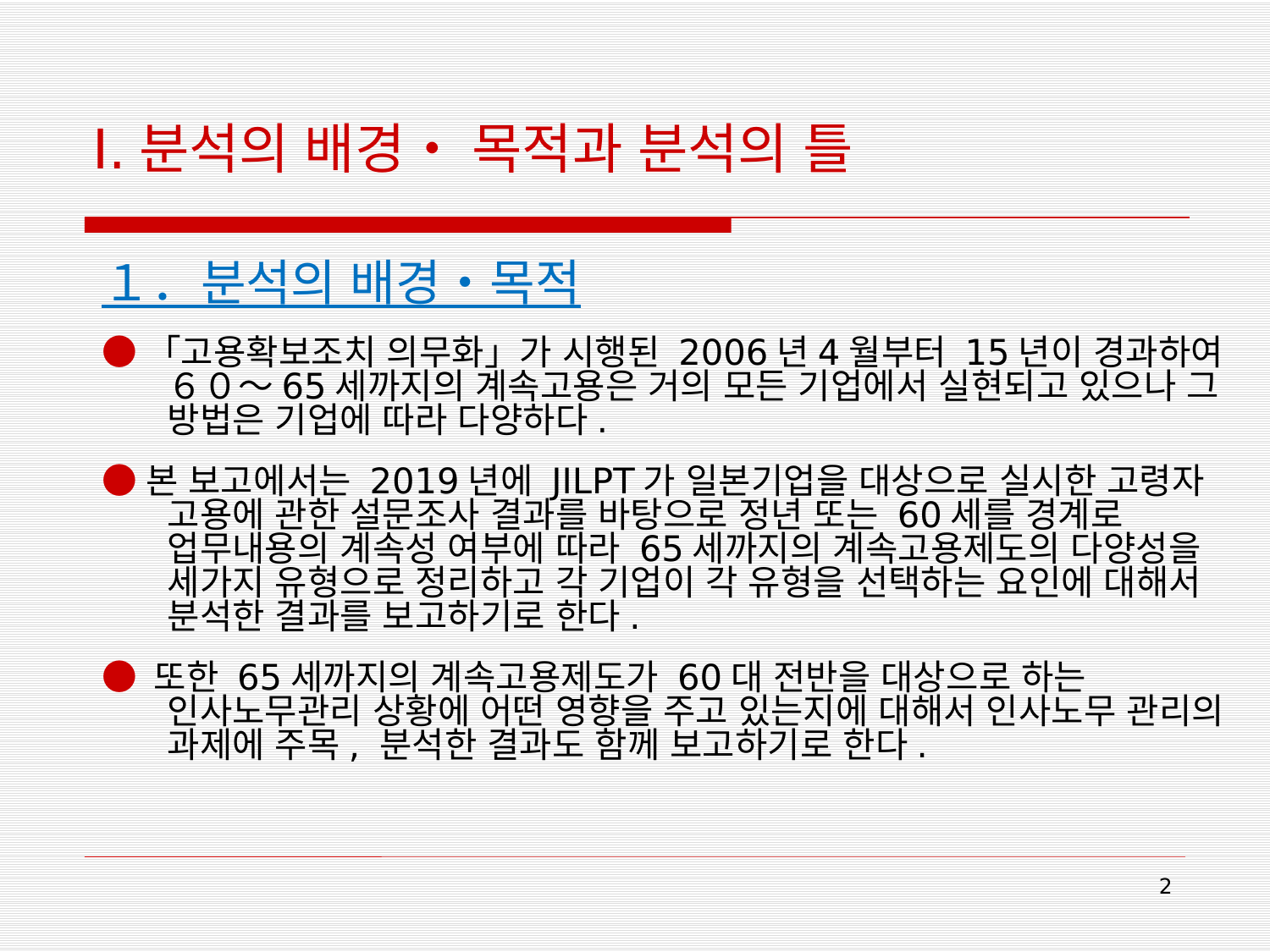

# Ⅰ.분석의 배경・ 목적과 분석의 틀

１．분석의 배경・목적

●「고용확보조치 의무화」가 시행된 2006년4월부터 15년이 경과하여 ６０～65세까지의 계속고용은 거의 모든 기업에서 실현되고 있으나 그 방법은 기업에 따라 다양하다.

●본 보고에서는 2019년에 JILPT가 일본기업을 대상으로 실시한 고령자 고용에 관한 설문조사 결과를 바탕으로 정년 또는 60세를 경계로 업무내용의 계속성 여부에 따라 65세까지의 계속고용제도의 다양성을 세가지 유형으로 정리하고 각 기업이 각 유형을 선택하는 요인에 대해서 분석한 결과를 보고하기로 한다.

● 또한 65세까지의 계속고용제도가 60대 전반을 대상으로 하는 인사노무관리 상황에 어떤 영향을 주고 있는지에 대해서 인사노무 관리의 과제에 주목, 분석한 결과도 함께 보고하기로 한다.
2